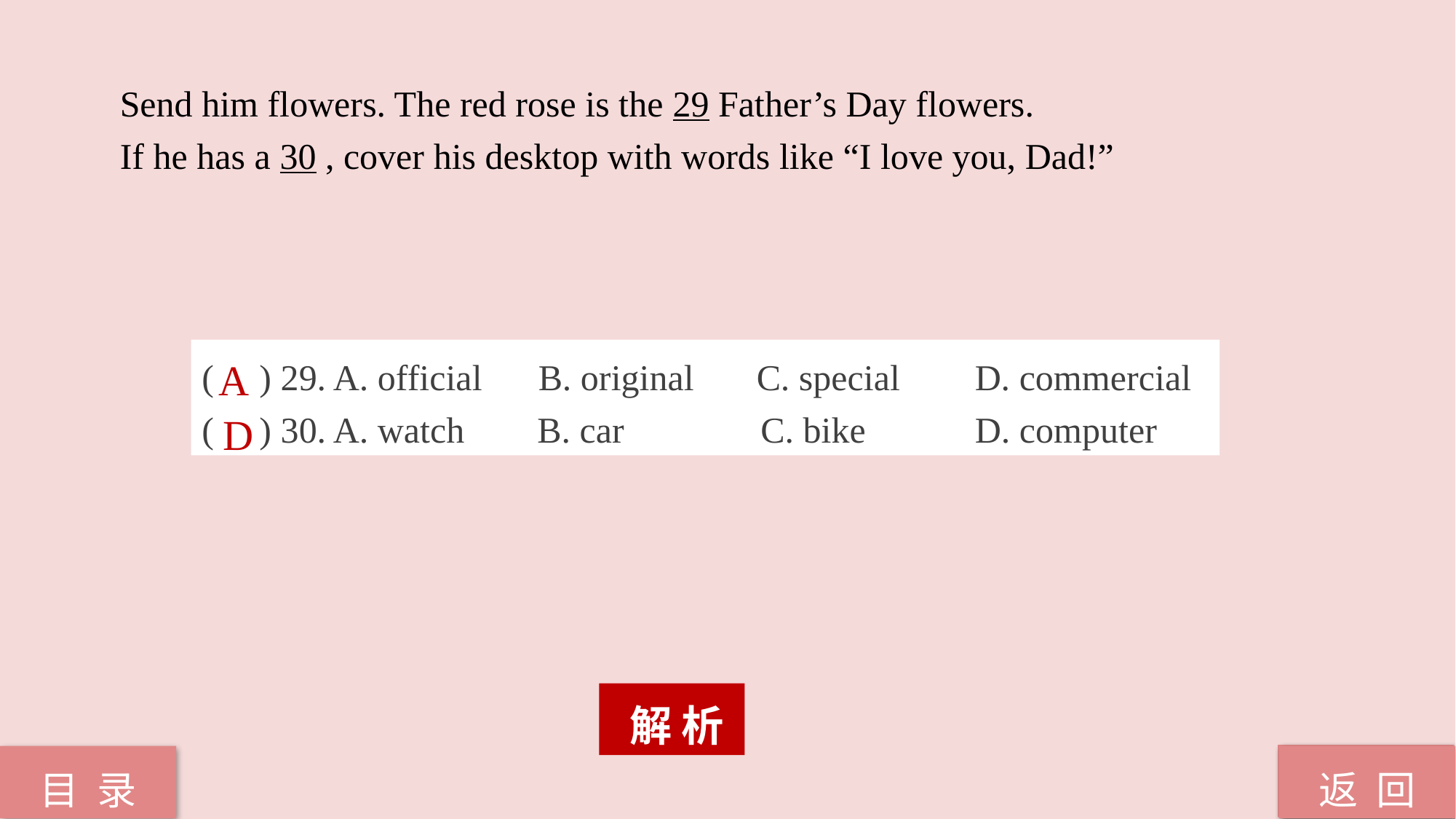

Send him flowers. The red rose is the 29 Father’s Day flowers.
      If he has a 30 , cover his desktop with words like “I love you, Dad!”
(     ) 29. A. official 	 B. original	 C. special	 D. commercial
(     ) 30. A. watch        B. car               C. bike            D. computer
A
D
 解 析
返  回